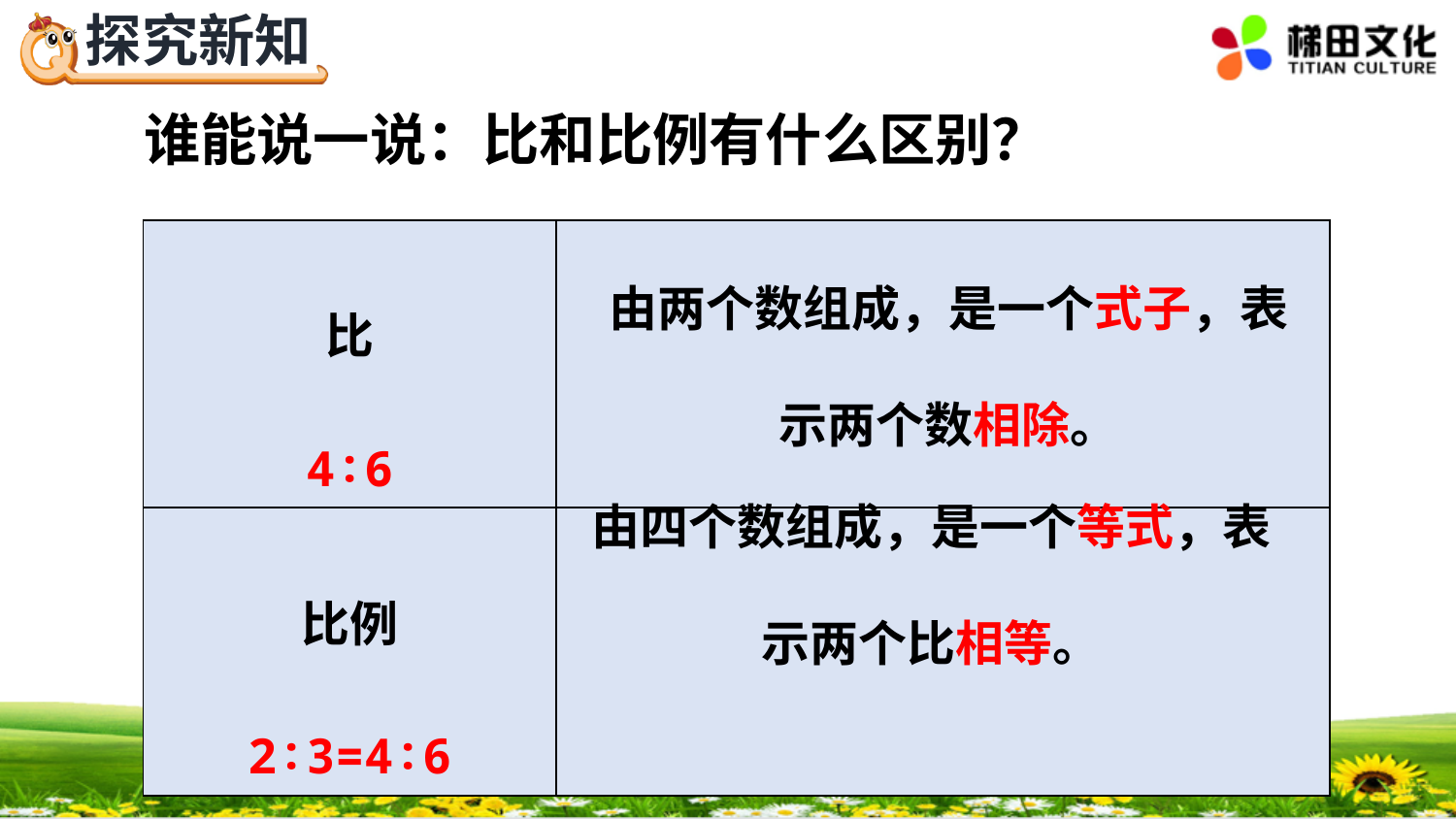

谁能说一说：比和比例有什么区别？
由两个数组成，是一个式子，表示两个数相除。
| 比 4∶6 |  |
| --- | --- |
| 比例 2∶3=4∶6 |  |
由四个数组成，是一个等式，表示两个比相等。